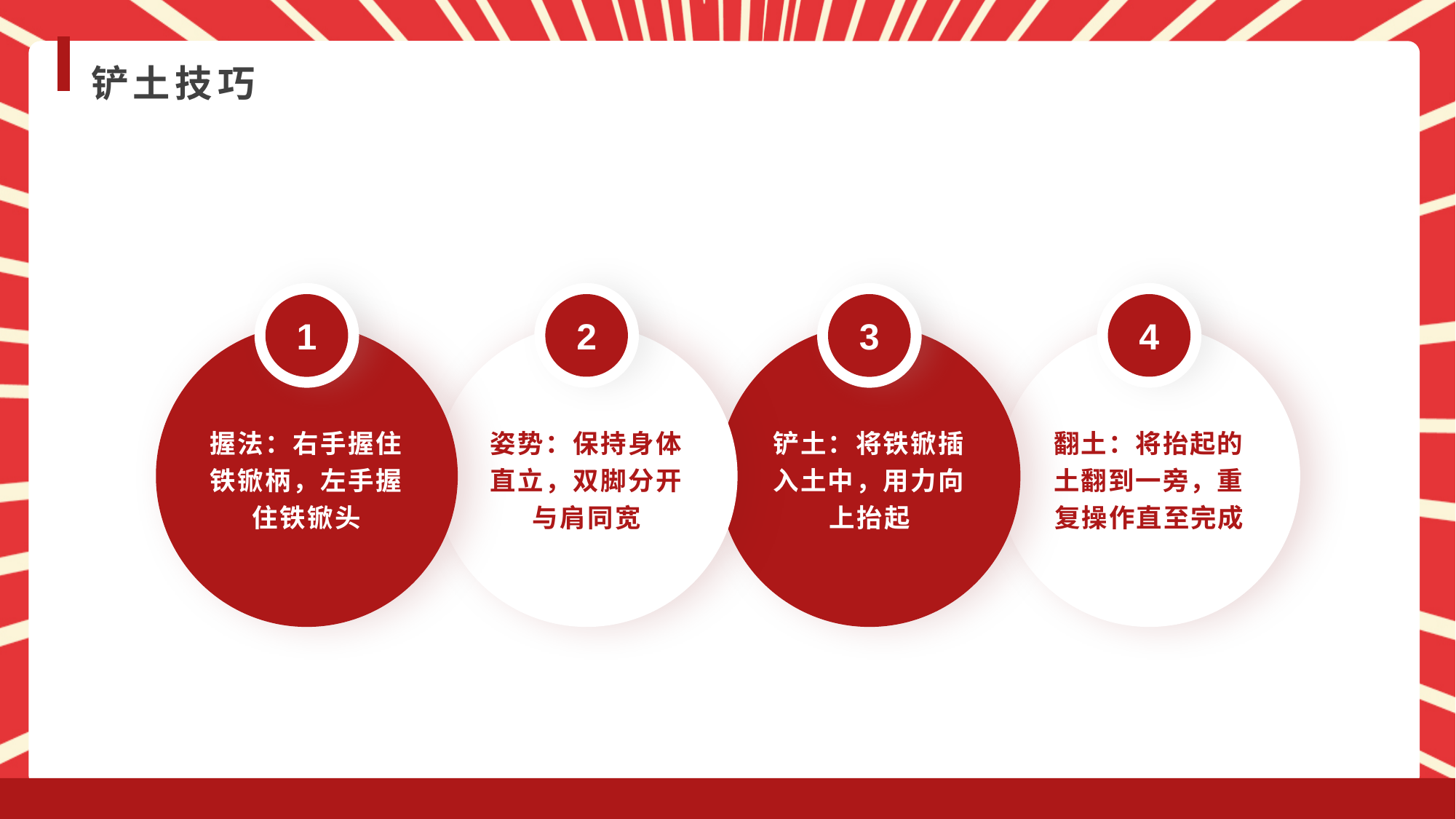

铲土技巧

1
2
3
4

握法：右手握住铁锨柄，左手握住铁锨头
姿势：保持身体直立，双脚分开与肩同宽
铲土：将铁锨插入土中，用力向上抬起
翻土：将抬起的土翻到一旁，重复操作直至完成